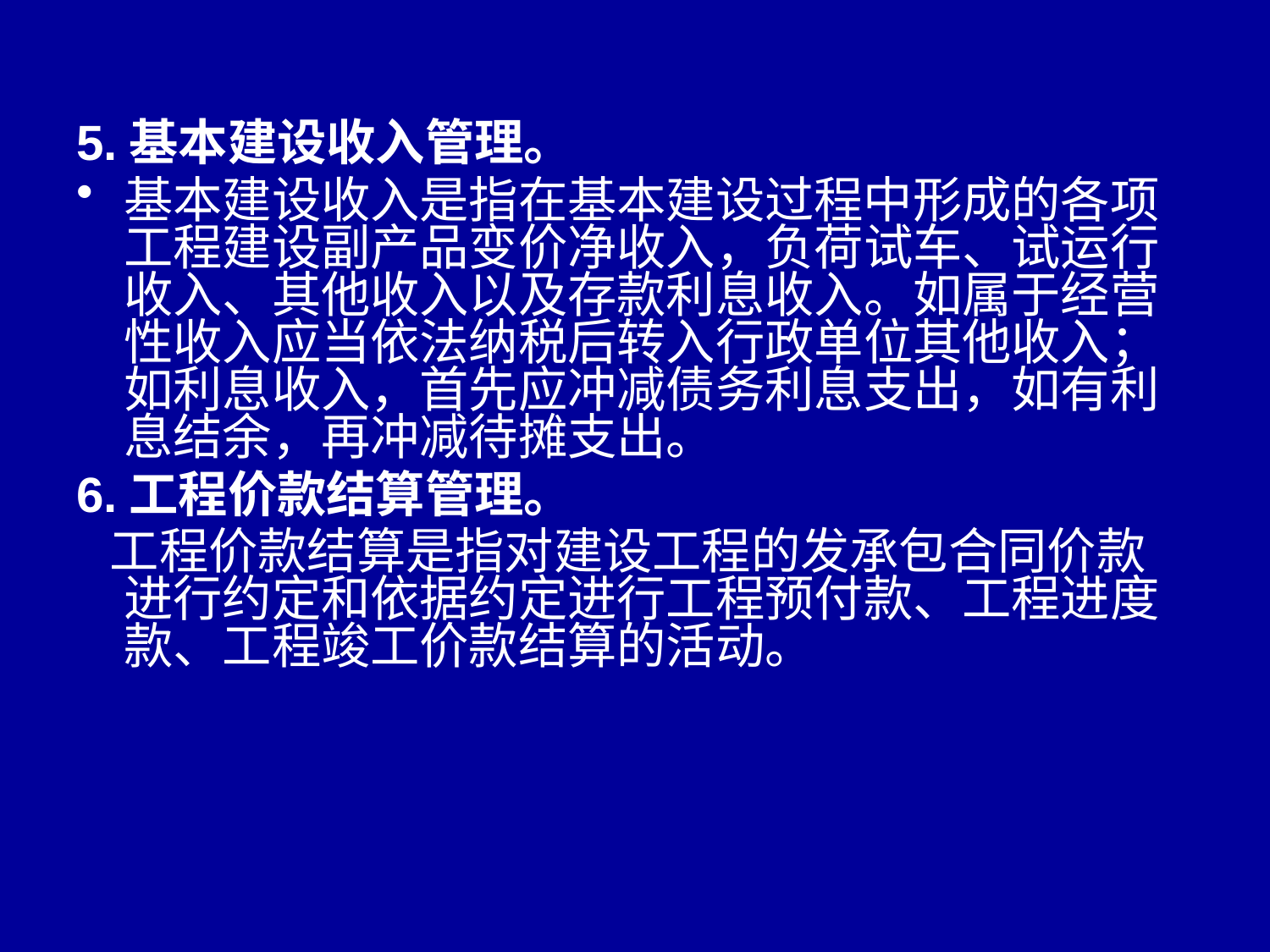

5.基本建设收入管理。
基本建设收入是指在基本建设过程中形成的各项工程建设副产品变价净收入，负荷试车、试运行收入、其他收入以及存款利息收入。如属于经营性收入应当依法纳税后转入行政单位其他收入；如利息收入，首先应冲减债务利息支出，如有利息结余，再冲减待摊支出。
6.工程价款结算管理。
  工程价款结算是指对建设工程的发承包合同价款进行约定和依据约定进行工程预付款、工程进度款、工程竣工价款结算的活动。